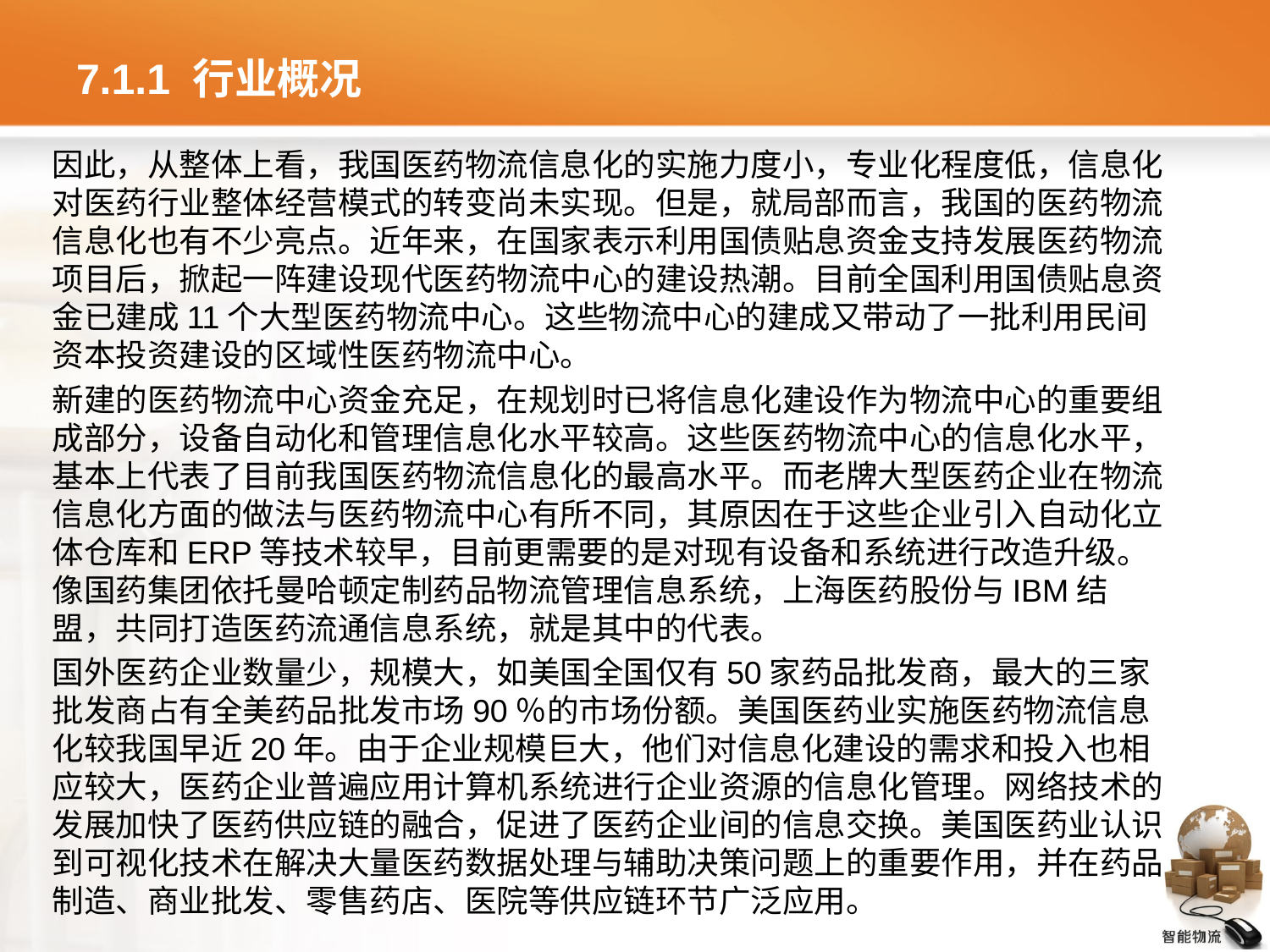

# 7.1.1 行业概况
因此，从整体上看，我国医药物流信息化的实施力度小，专业化程度低，信息化对医药行业整体经营模式的转变尚未实现。但是，就局部而言，我国的医药物流信息化也有不少亮点。近年来，在国家表示利用国债贴息资金支持发展医药物流项目后，掀起一阵建设现代医药物流中心的建设热潮。目前全国利用国债贴息资金已建成11个大型医药物流中心。这些物流中心的建成又带动了一批利用民间资本投资建设的区域性医药物流中心。
新建的医药物流中心资金充足，在规划时已将信息化建设作为物流中心的重要组成部分，设备自动化和管理信息化水平较高。这些医药物流中心的信息化水平，基本上代表了目前我国医药物流信息化的最高水平。而老牌大型医药企业在物流信息化方面的做法与医药物流中心有所不同，其原因在于这些企业引入自动化立体仓库和ERP等技术较早，目前更需要的是对现有设备和系统进行改造升级。像国药集团依托曼哈顿定制药品物流管理信息系统，上海医药股份与IBM结盟，共同打造医药流通信息系统，就是其中的代表。
国外医药企业数量少，规模大，如美国全国仅有50家药品批发商，最大的三家批发商占有全美药品批发市场90％的市场份额。美国医药业实施医药物流信息化较我国早近20年。由于企业规模巨大，他们对信息化建设的需求和投入也相应较大，医药企业普遍应用计算机系统进行企业资源的信息化管理。网络技术的发展加快了医药供应链的融合，促进了医药企业间的信息交换。美国医药业认识到可视化技术在解决大量医药数据处理与辅助决策问题上的重要作用，并在药品制造、商业批发、零售药店、医院等供应链环节广泛应用。